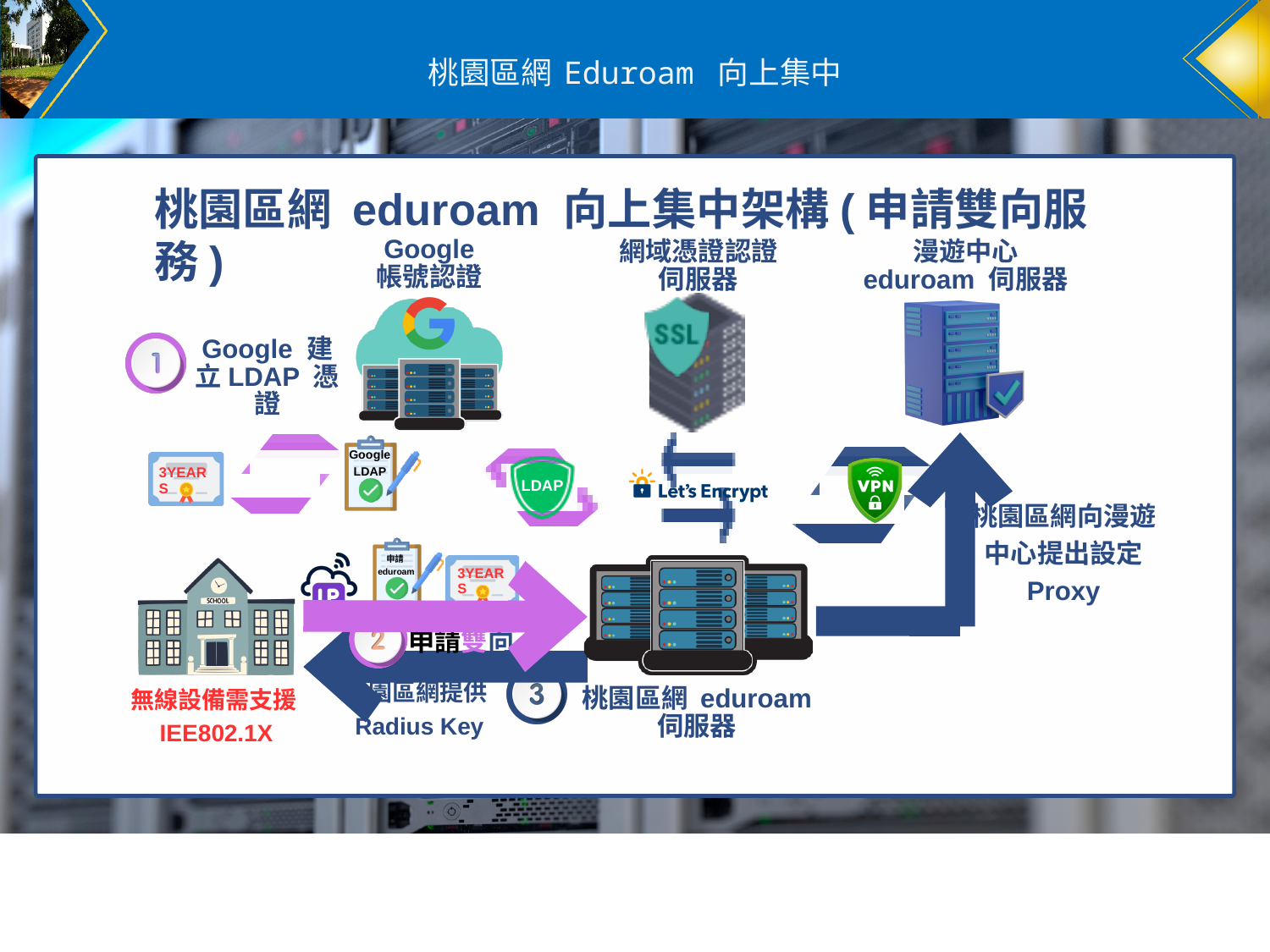

# 桃園區網 Eduroam 向上集中

桃園區網 eduroam 向上集中架構(申請雙向服務)
Google 帳號認證
網域憑證認證 伺服器
漫遊中心 eduroam 伺服器

Google 建立LDAP 憑證

Google LDAP

3YEARS

LDAP
桃園區網向漫遊中心提出設定 Proxy

申請eduroam

3YEARS

申請雙向

桃園區網提供Radius Key
無線設備需支援IEE802.1X
桃園區網 eduroam 伺服器